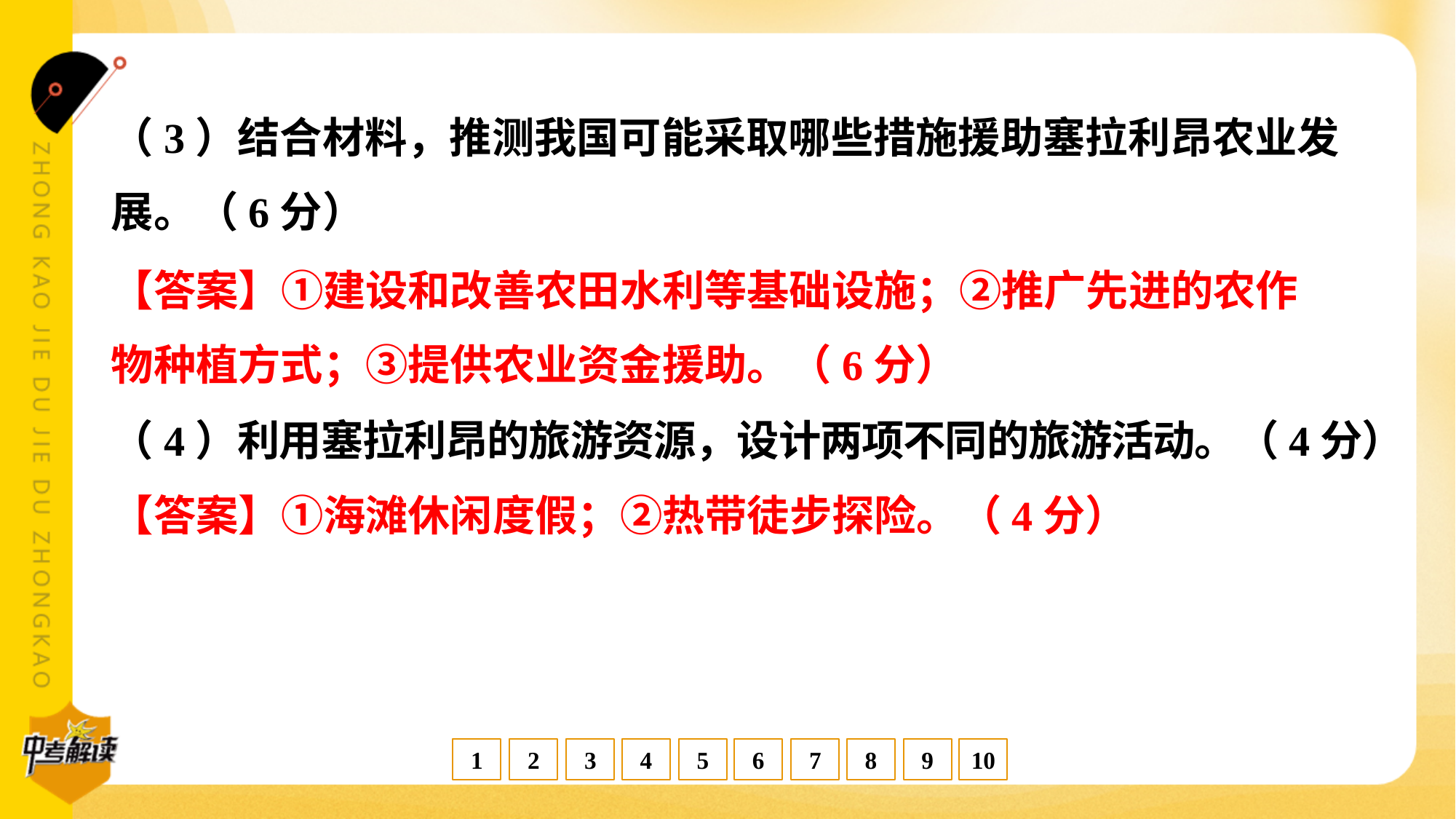

（3）结合材料，推测我国可能采取哪些措施援助塞拉利昂农业发
展。（6分）
【答案】①建设和改善农田水利等基础设施；②推广先进的农作
物种植方式；③提供农业资金援助。（6分）
（4）利用塞拉利昂的旅游资源，设计两项不同的旅游活动。（4分）
【答案】①海滩休闲度假；②热带徒步探险。（4分）